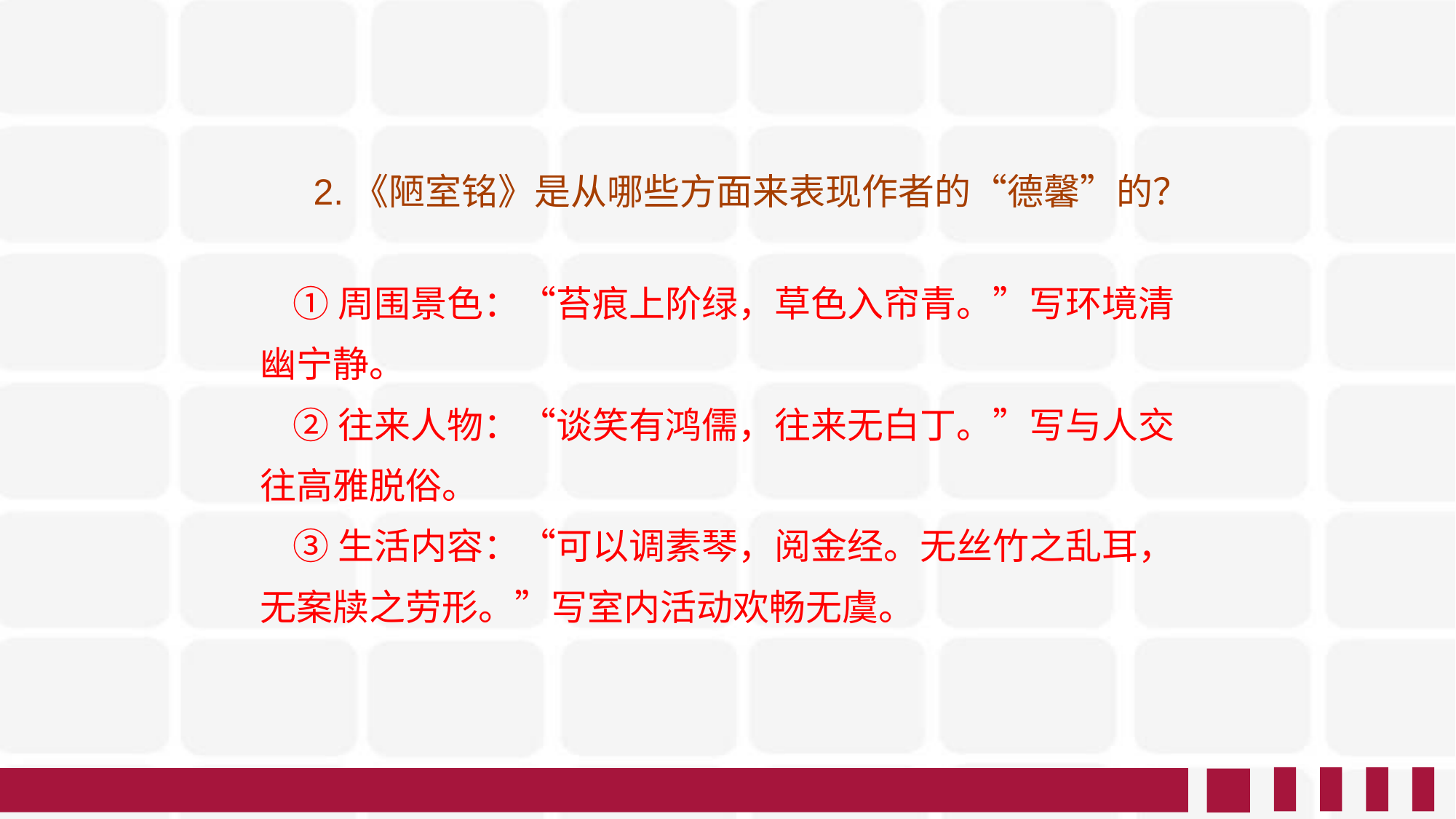

2.《陋室铭》是从哪些方面来表现作者的“德馨”的？
    ①周围景色：“苔痕上阶绿，草色入帘青。”写环境清幽宁静。
    ②往来人物：“谈笑有鸿儒，往来无白丁。”写与人交往高雅脱俗。
    ③生活内容：“可以调素琴，阅金经。无丝竹之乱耳，无案牍之劳形。”写室内活动欢畅无虞。